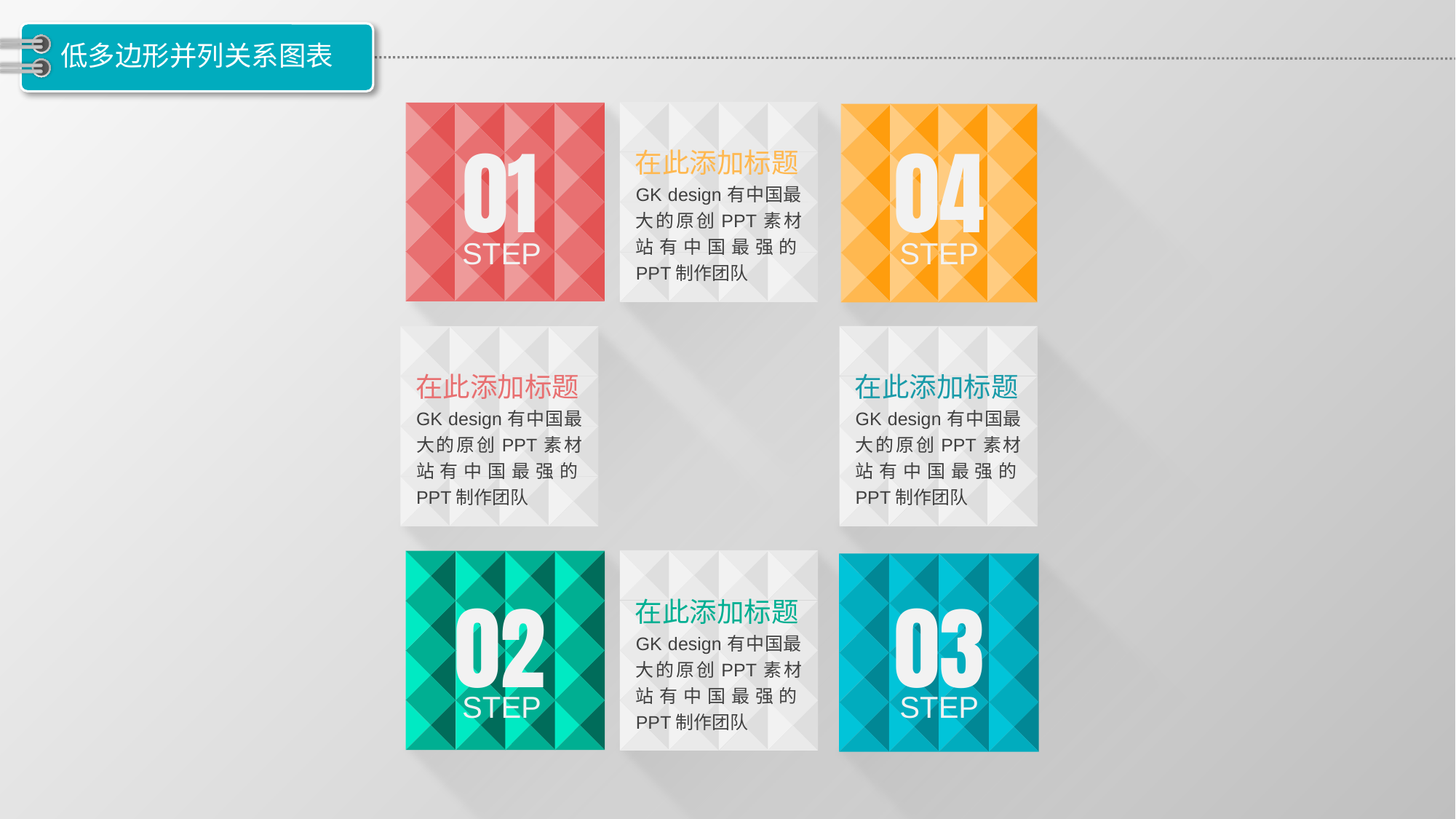

# 低多边形并列关系图表

04
01
在此添加标题
GK design有中国最大的原创PPT素材站有中国最强的PPT制作团队
STEP
STEP
在此添加标题
GK design有中国最大的原创PPT素材站有中国最强的PPT制作团队
在此添加标题
GK design有中国最大的原创PPT素材站有中国最强的PPT制作团队
在此添加标题
GK design有中国最大的原创PPT素材站有中国最强的PPT制作团队
02
03
STEP
STEP